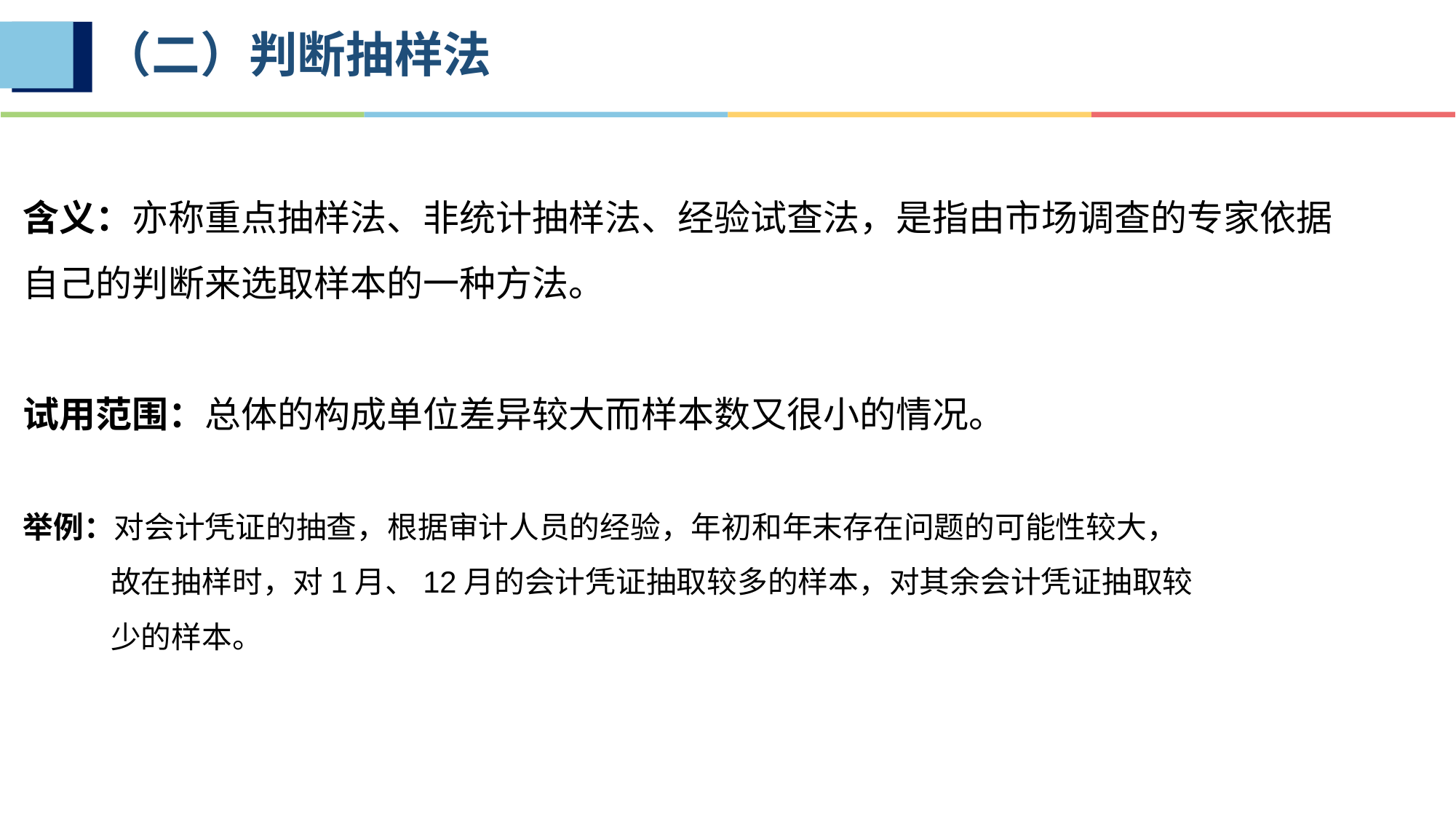

# （二）判断抽样法

含义：亦称重点抽样法、非统计抽样法、经验试查法，是指由市场调查的专家依据自己的判断来选取样本的一种方法。

试用范围：总体的构成单位差异较大而样本数又很小的情况。

举例：对会计凭证的抽查，根据审计人员的经验，年初和年末存在问题的可能性较大，
            故在抽样时，对1月、12月的会计凭证抽取较多的样本，对其余会计凭证抽取较
            少的样本。